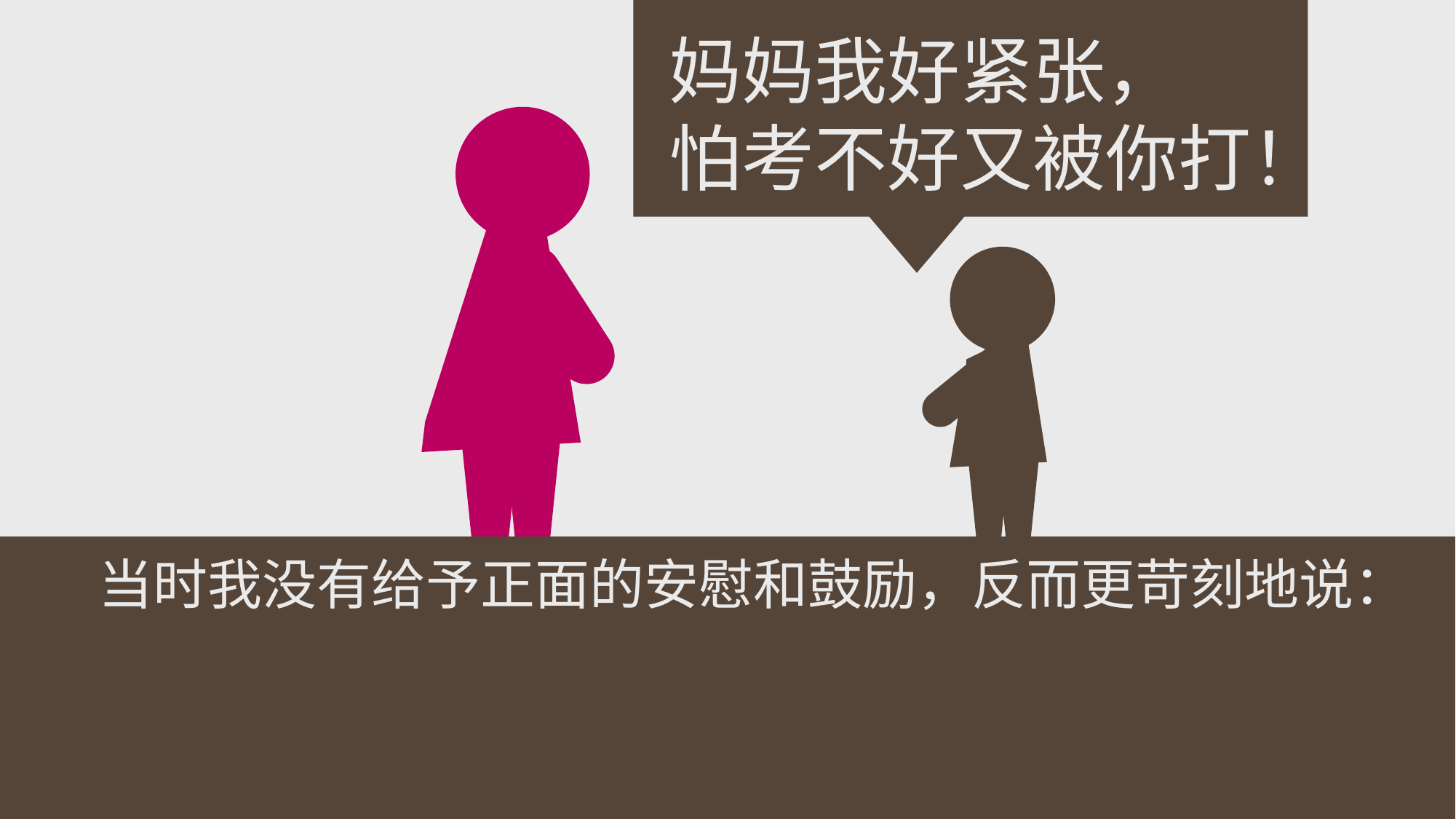

妈妈我好紧张，
怕考不好又被你打！

当时我没有给予正面的安慰和鼓励，反而更苛刻地说：